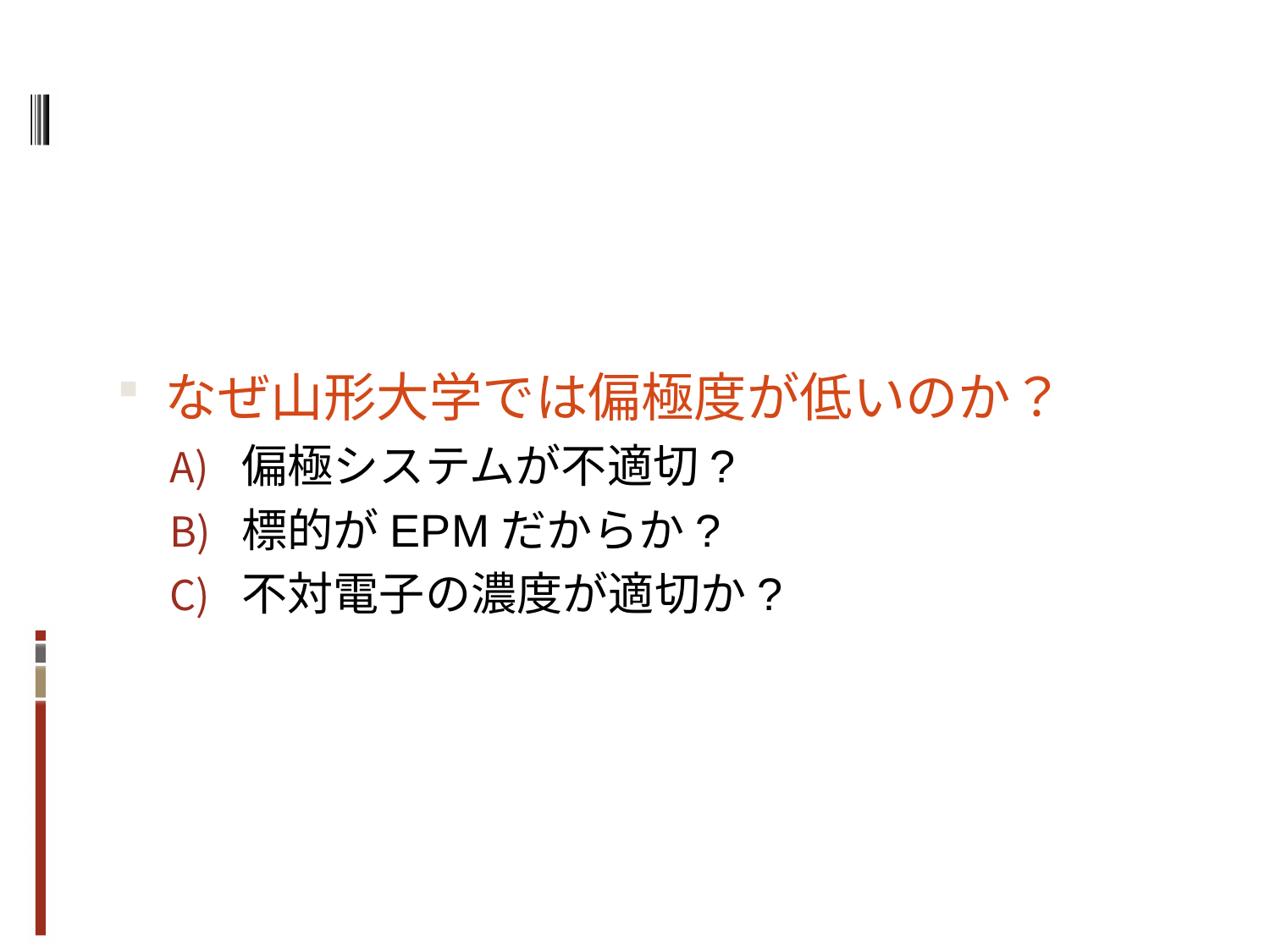

なぜ山形大学では偏極度が低いのか？
偏極システムが不適切?
標的がEPMだからか?
不対電子の濃度が適切か?